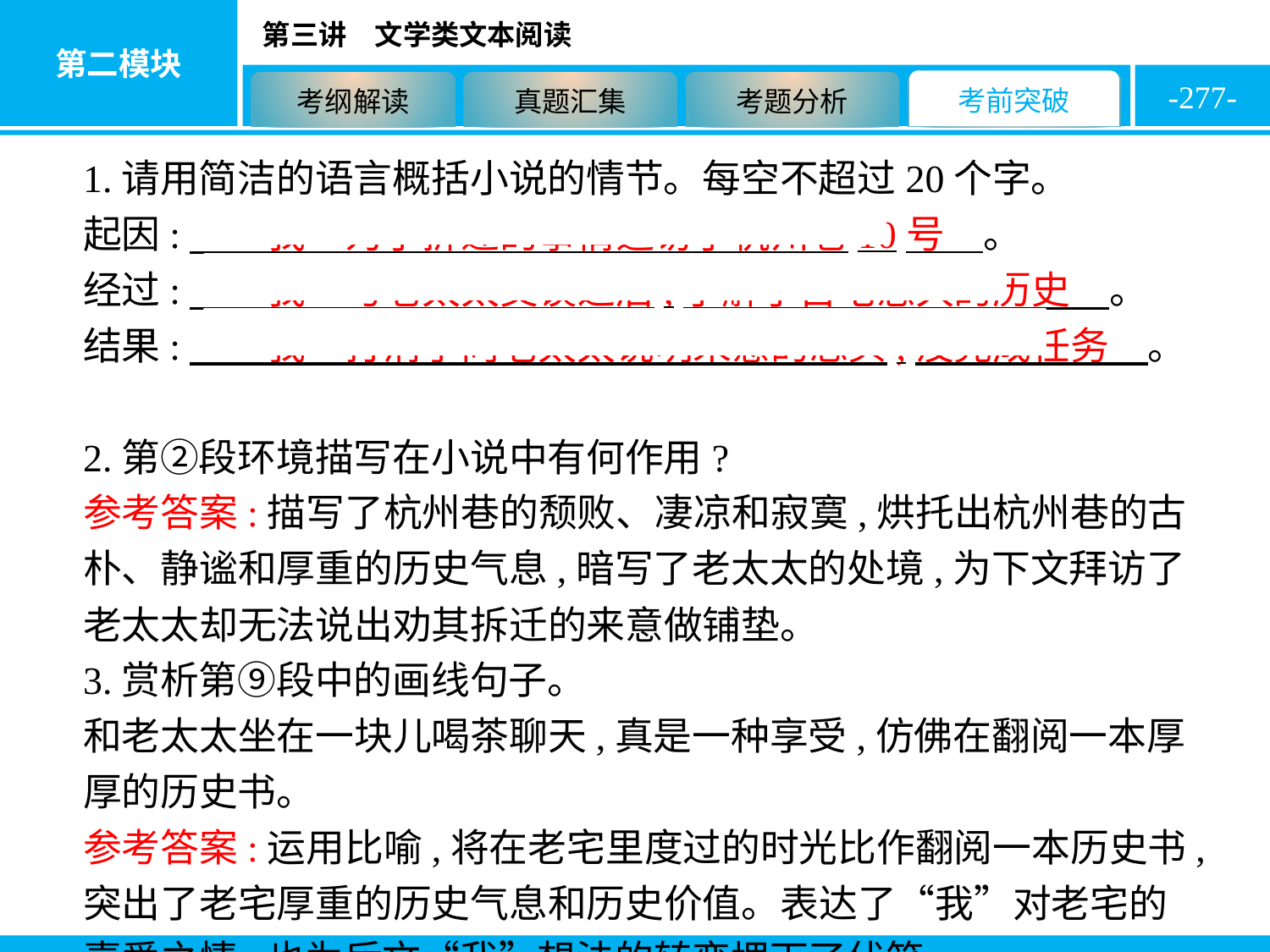

-277-
1.请用简洁的语言概括小说的情节。每空不超过20个字。
起因:　“我”为了拆迁的事情造访了杭州巷10号　。
经过:　“我”与老太太交谈之后,了解了古宅悠久的历史　。
结果:　“我”打消了向老太太说明来意的念头,没完成任务　。
2.第②段环境描写在小说中有何作用?
参考答案:描写了杭州巷的颓败、凄凉和寂寞,烘托出杭州巷的古朴、静谧和厚重的历史气息,暗写了老太太的处境,为下文拜访了老太太却无法说出劝其拆迁的来意做铺垫。
3.赏析第⑨段中的画线句子。
和老太太坐在一块儿喝茶聊天,真是一种享受,仿佛在翻阅一本厚厚的历史书。
参考答案:运用比喻,将在老宅里度过的时光比作翻阅一本历史书,突出了老宅厚重的历史气息和历史价值。表达了“我”对老宅的喜爱之情,也为后文“我”想法的转变埋下了伏笔。